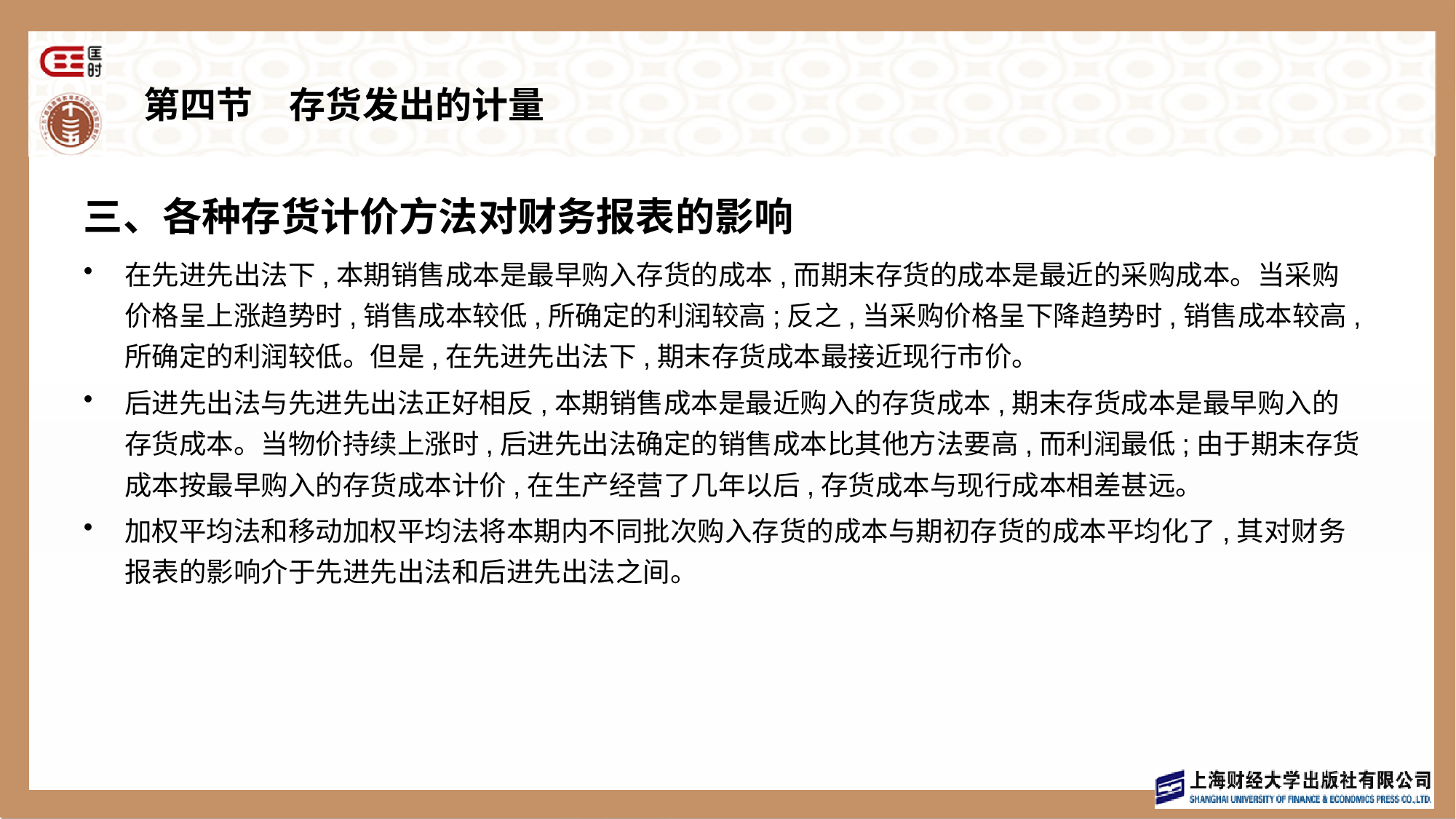

# 第四节　存货发出的计量
三、各种存货计价方法对财务报表的影响
在先进先出法下,本期销售成本是最早购入存货的成本,而期末存货的成本是最近的采购成本。当采购价格呈上涨趋势时,销售成本较低,所确定的利润较高;反之,当采购价格呈下降趋势时,销售成本较高,所确定的利润较低。但是,在先进先出法下,期末存货成本最接近现行市价。
后进先出法与先进先出法正好相反,本期销售成本是最近购入的存货成本,期末存货成本是最早购入的存货成本。当物价持续上涨时,后进先出法确定的销售成本比其他方法要高,而利润最低;由于期末存货成本按最早购入的存货成本计价,在生产经营了几年以后,存货成本与现行成本相差甚远。
加权平均法和移动加权平均法将本期内不同批次购入存货的成本与期初存货的成本平均化了,其对财务报表的影响介于先进先出法和后进先出法之间。